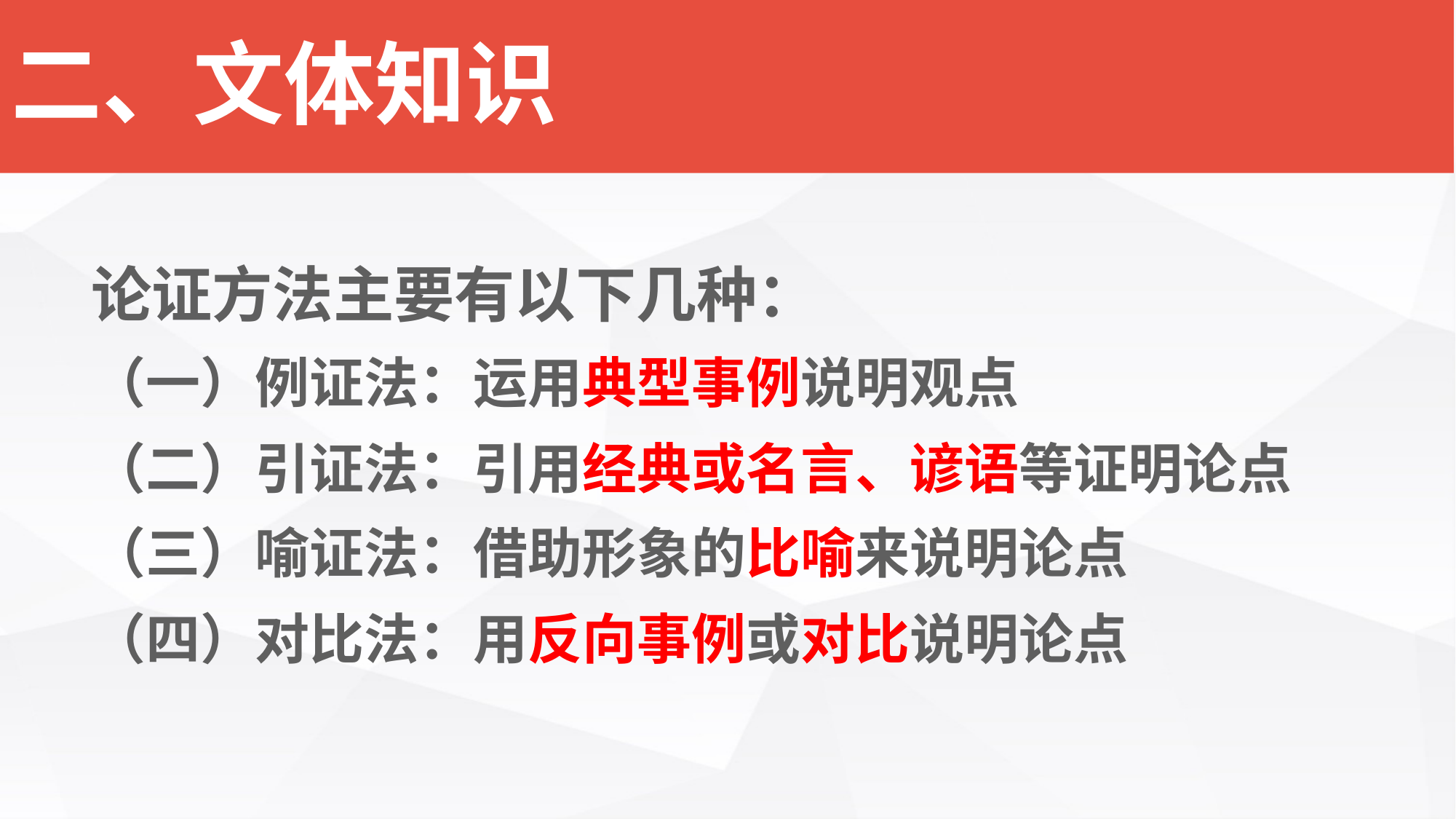

二、文体知识
论证方法主要有以下几种：
（一）例证法：运用典型事例说明观点
（二）引证法：引用经典或名言、谚语等证明论点
（三）喻证法：借助形象的比喻来说明论点
（四）对比法：用反向事例或对比说明论点